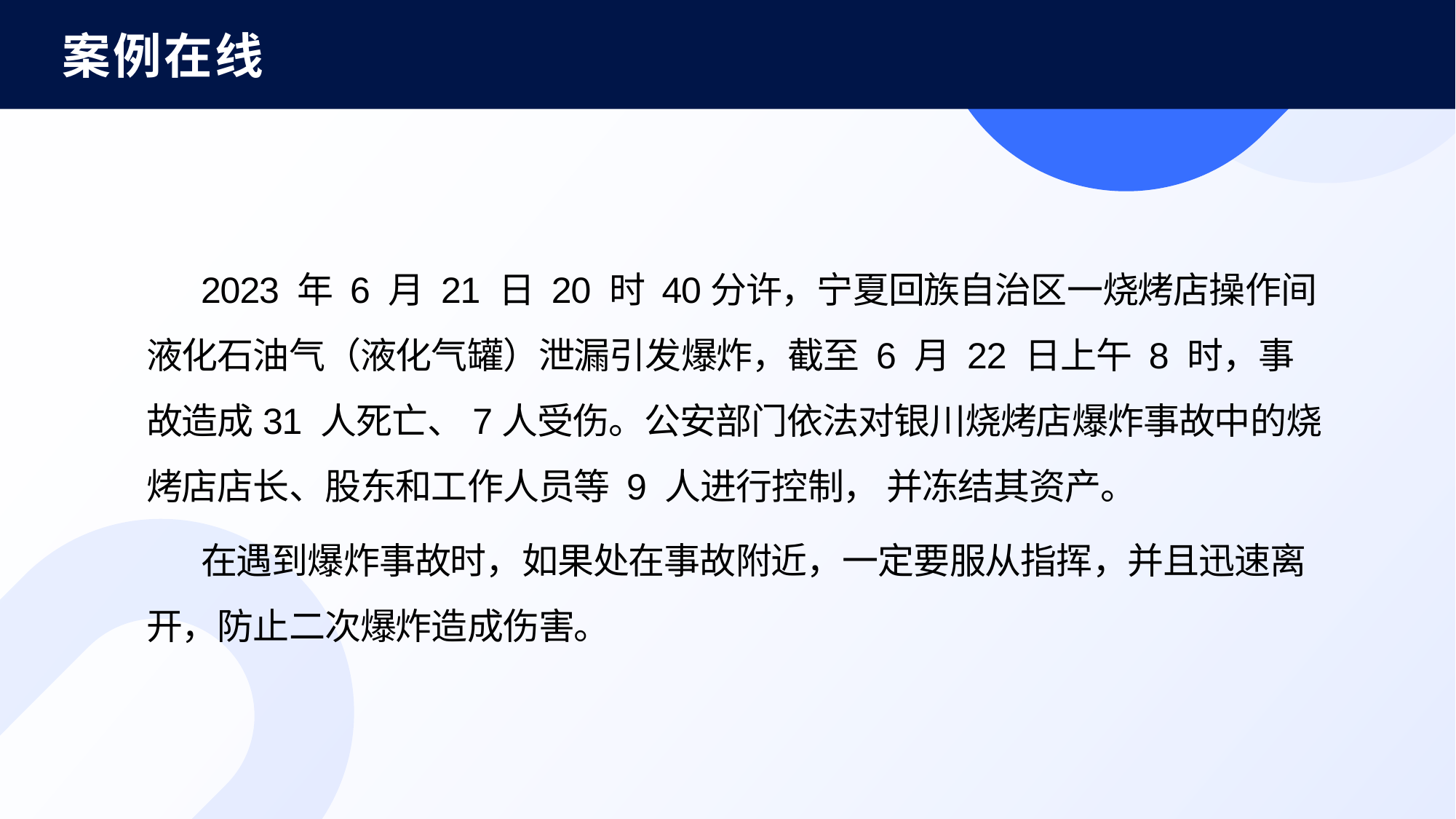

案例在线
2023 年 6 月 21 日 20 时 40分许，宁夏回族自治区一烧烤店操作间液化石油气（液化气罐）泄漏引发爆炸，截至 6 月 22 日上午 8 时，事故造成31 人死亡、7人受伤。公安部门依法对银川烧烤店爆炸事故中的烧烤店店长、股东和工作人员等 9 人进行控制， 并冻结其资产。
在遇到爆炸事故时，如果处在事故附近，一定要服从指挥，并且迅速离开，防止二次爆炸造成伤害。